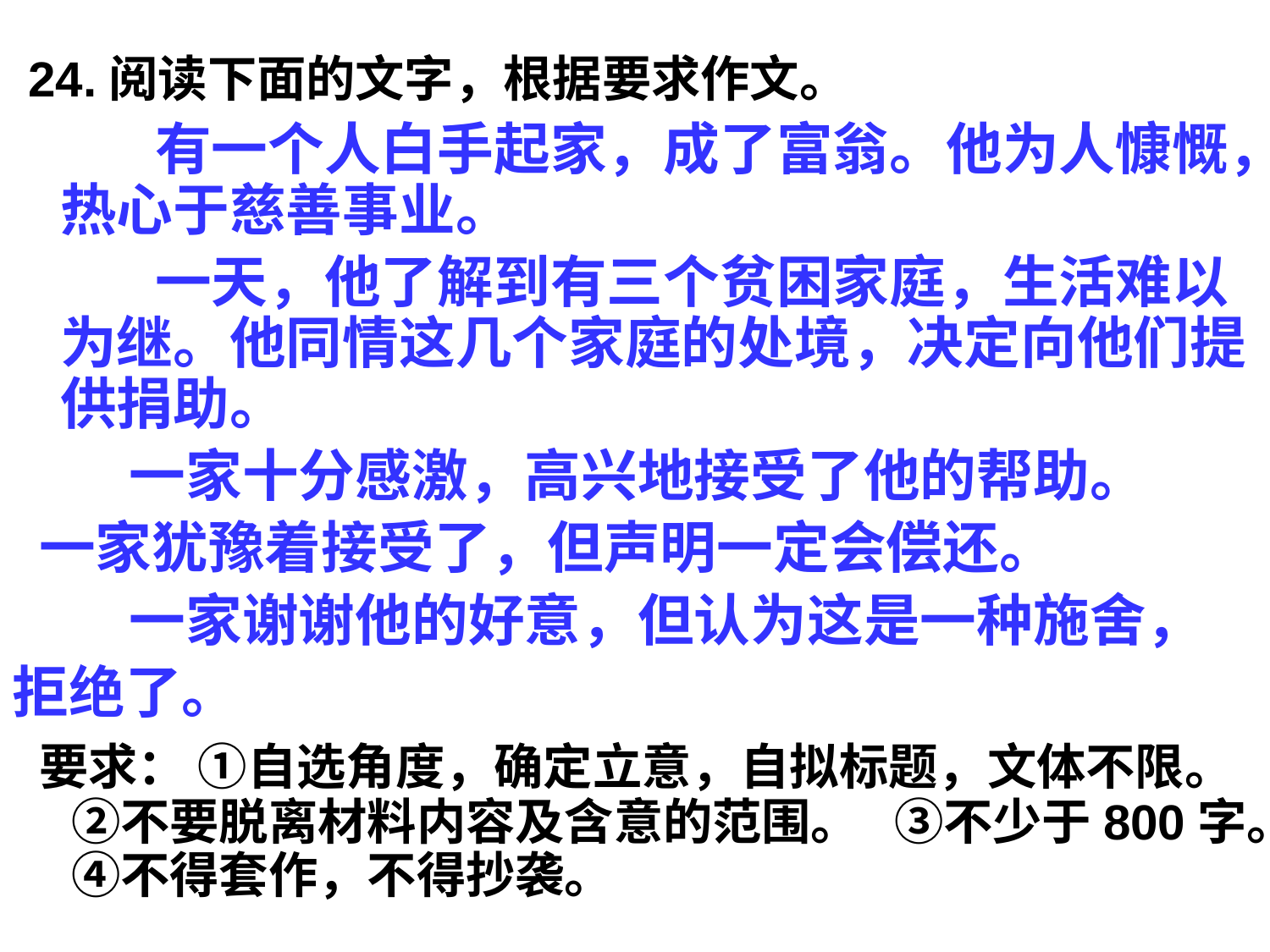

24.阅读下面的文字，根据要求作文。
          有一个人白手起家，成了富翁。他为人慷慨，热心于慈善事业。
          一天，他了解到有三个贫困家庭，生活难以为继。他同情这几个家庭的处境，决定向他们提供捐助。
        一家十分感激，高兴地接受了他的帮助。
 一家犹豫着接受了，但声明一定会偿还。
        一家谢谢他的好意，但认为这是一种施舍，
拒绝了。
 要求： ①自选角度，确定立意，自拟标题，文体不限。   ②不要脱离材料内容及含意的范围。   ③不少于800字。 ④不得套作，不得抄袭。